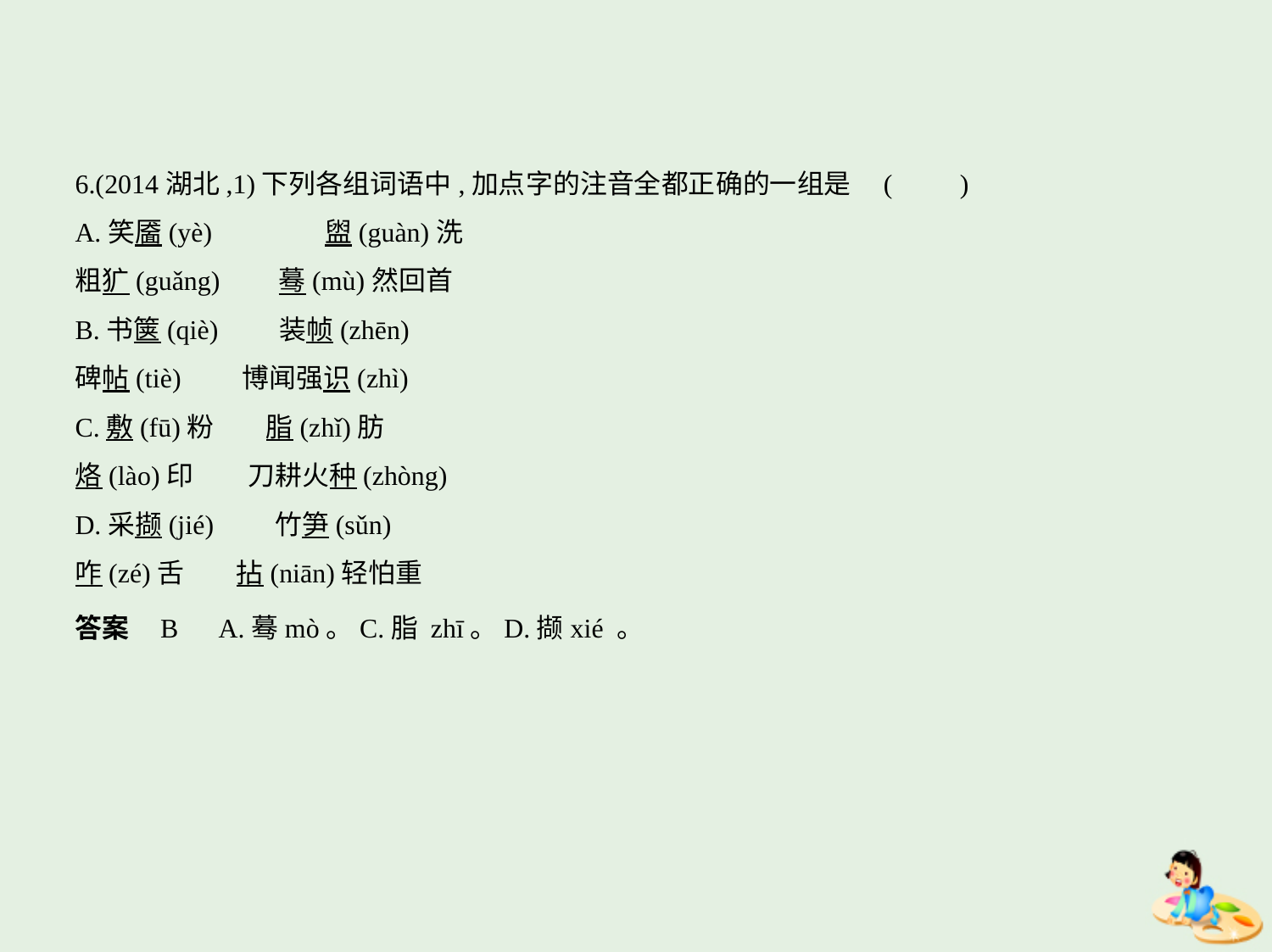

6.(2014湖北,1)下列各组词语中,加点字的注音全都正确的一组是 (　　)
A.笑靥(yè)　　　    盥(guàn)洗
粗犷(guǎng)　    蓦(mù)然回首
B.书箧(qiè)　　装帧(zhēn)
碑帖(tiè)　　博闻强识(zhì)
C.敷(fū)粉　    脂(zhǐ)肪
烙(lào)印　　刀耕火种(zhòng)
D.采撷(jié)　　竹笋(sǔn)
咋(zé)舌　    拈(niān)轻怕重
答案    B　A.蓦mò。C.脂 zhī。D.撷xié 。